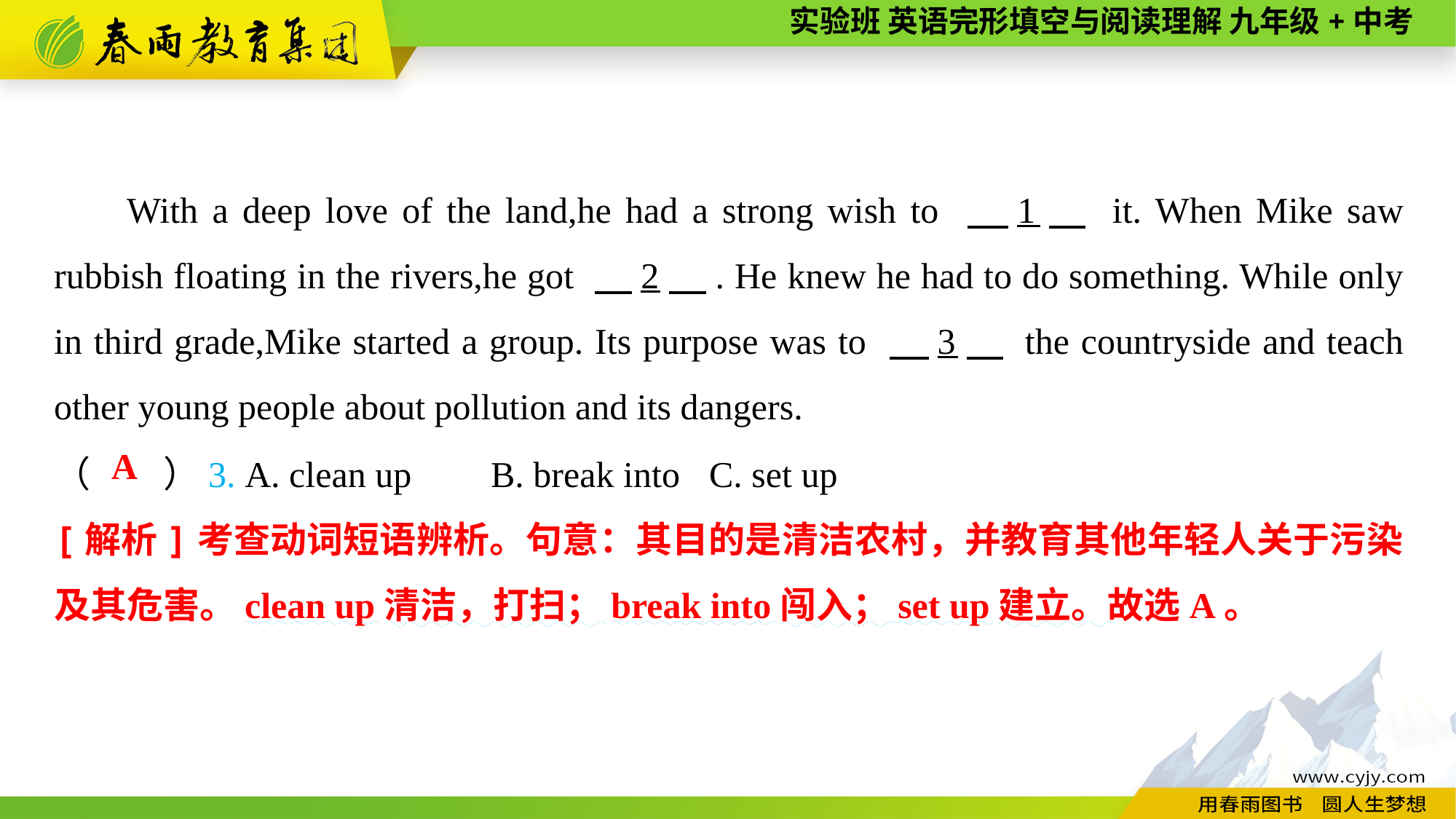

With a deep love of the land,he had a strong wish to 　1　 it. When Mike saw rubbish floating in the rivers,he got 　2　. He knew he had to do something. While only in third grade,Mike started a group. Its purpose was to 　3　 the countryside and teach other young people about pollution and its dangers.
（　　）3. A. clean up	B. break into	C. set up
A
[解析]考查动词短语辨析。句意：其目的是清洁农村，并教育其他年轻人关于污染及其危害。clean up清洁，打扫；break into闯入；set up建立。故选A。